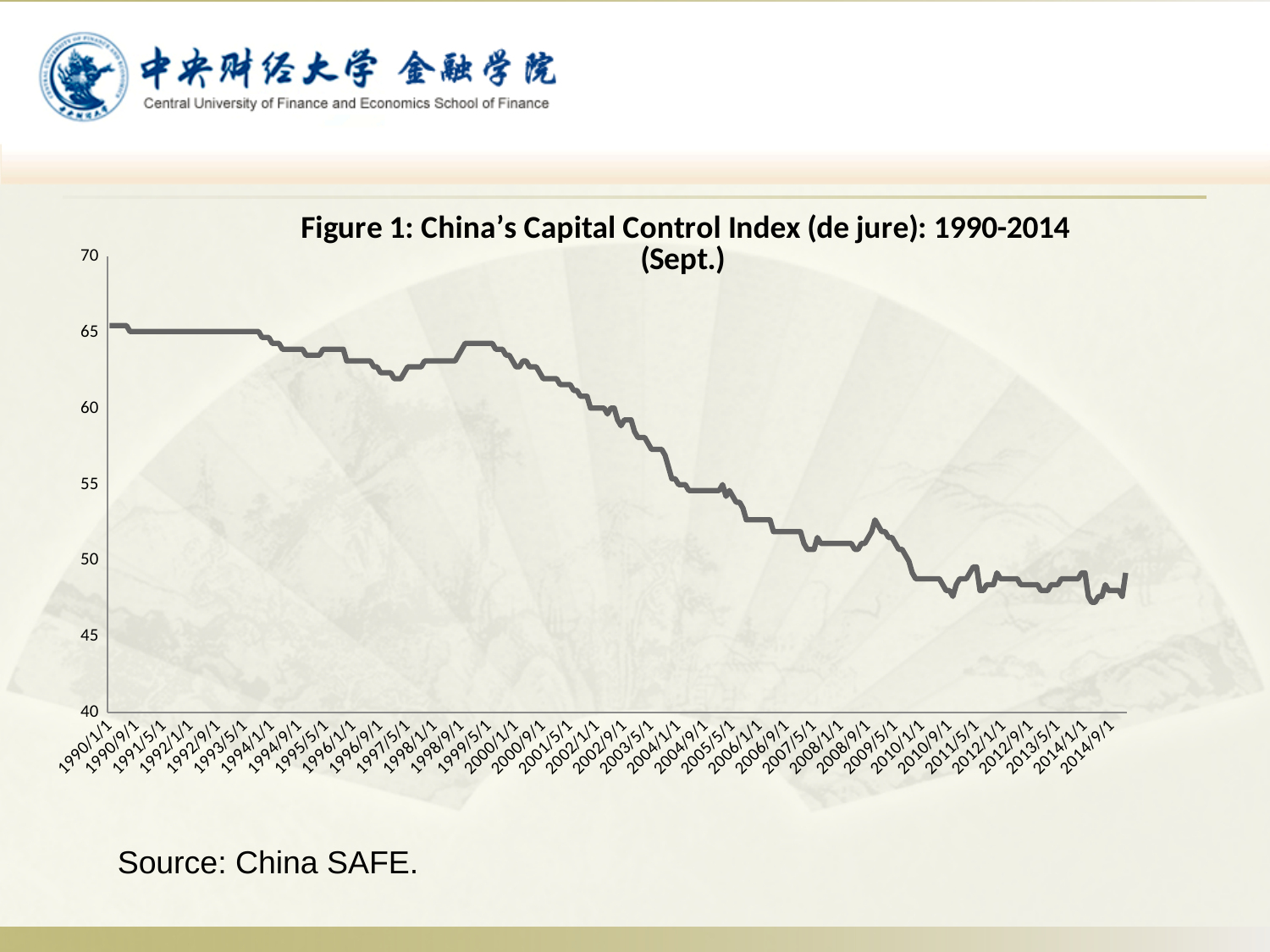

### Chart: Figure 1: China’s Capital Control Index (de jure): 1990-2014 (Sept.)

| Category | 平均分（大项加权） |
|---|---|
| 32874 | 65.45736434108527 |
| 32905 | 65.45736434108527 |
| 32933 | 65.45736434108527 |
| 32964 | 65.45736434108527 |
| 32994 | 65.45736434108527 |
| 33025 | 65.45736434108527 |
| 33055 | 65.06976744186046 |
| 33086 | 65.06976744186046 |
| 33117 | 65.06976744186046 |
| 33147 | 65.06976744186046 |
| 33178 | 65.06976744186046 |
| 33208 | 65.06976744186046 |
| 33239 | 65.06976744186046 |
| 33270 | 65.06976744186046 |
| 33298 | 65.06976744186046 |
| 33329 | 65.06976744186046 |
| 33359 | 65.06976744186046 |
| 33390 | 65.06976744186046 |
| 33420 | 65.06976744186046 |
| 33451 | 65.06976744186046 |
| 33482 | 65.06976744186046 |
| 33512 | 65.06976744186046 |
| 33543 | 65.06976744186046 |
| 33573 | 65.06976744186046 |
| 33604 | 65.06976744186046 |
| 33635 | 65.06976744186046 |
| 33664 | 65.06976744186046 |
| 33695 | 65.06976744186046 |
| 33725 | 65.06976744186046 |
| 33756 | 65.06976744186046 |
| 33786 | 65.06976744186046 |
| 33817 | 65.06976744186046 |
| 33848 | 65.06976744186046 |
| 33878 | 65.06976744186046 |
| 33909 | 65.06976744186046 |
| 33939 | 65.06976744186046 |
| 33970 | 65.06976744186046 |
| 34001 | 65.06976744186046 |
| 34029 | 65.06976744186046 |
| 34060 | 65.06976744186046 |
| 34090 | 65.06976744186046 |
| 34121 | 65.06976744186046 |
| 34151 | 65.06976744186046 |
| 34182 | 65.06976744186046 |
| 34213 | 65.06976744186046 |
| 34243 | 64.68217054263508 |
| 34274 | 64.68217054263508 |
| 34304 | 64.68217054263508 |
| 34335 | 64.29457364341103 |
| 34366 | 64.29457364341103 |
| 34394 | 64.29457364341103 |
| 34425 | 63.90697674418604 |
| 34455 | 63.90697674418604 |
| 34486 | 63.90697674418604 |
| 34516 | 63.90697674418604 |
| 34547 | 63.90697674418604 |
| 34578 | 63.90697674418604 |
| 34608 | 63.90697674418604 |
| 34639 | 63.5193798449614 |
| 34669 | 63.5193798449614 |
| 34700 | 63.519379844961406 |
| 34731 | 63.519379844961406 |
| 34759 | 63.519379844961406 |
| 34790 | 63.90697674418605 |
| 34820 | 63.90697674418605 |
| 34851 | 63.90697674418605 |
| 34881 | 63.90697674418605 |
| 34912 | 63.90697674418605 |
| 34943 | 63.90697674418605 |
| 34973 | 63.90697674418605 |
| 35004 | 63.13178294573644 |
| 35034 | 63.13178294573644 |
| 35065 | 63.13178294573644 |
| 35096 | 63.13178294573644 |
| 35125 | 63.13178294573644 |
| 35156 | 63.13178294573644 |
| 35186 | 63.13178294573644 |
| 35217 | 63.13178294573644 |
| 35247 | 62.74418604651163 |
| 35278 | 62.74418604651163 |
| 35309 | 62.35658914728656 |
| 35339 | 62.35658914728656 |
| 35370 | 62.35658914728656 |
| 35400 | 62.35658914728656 |
| 35431 | 61.96899224806221 |
| 35462 | 61.96899224806221 |
| 35490 | 61.96899224806221 |
| 35521 | 62.35658914728656 |
| 35551 | 62.74418604651164 |
| 35582 | 62.74418604651164 |
| 35612 | 62.74418604651164 |
| 35643 | 62.74418604651164 |
| 35674 | 62.74418604651164 |
| 35704 | 63.13178294573645 |
| 35735 | 63.13178294573645 |
| 35765 | 63.13178294573645 |
| 35796 | 63.13178294573645 |
| 35827 | 63.13178294573645 |
| 35855 | 63.13178294573645 |
| 35886 | 63.13178294573645 |
| 35916 | 63.13178294573645 |
| 35947 | 63.13178294573645 |
| 35977 | 63.13178294573645 |
| 36008 | 63.51937984496142 |
| 36039 | 63.90697674418606 |
| 36069 | 64.29457364341103 |
| 36100 | 64.29457364341103 |
| 36130 | 64.29457364341103 |
| 36161 | 64.29457364341103 |
| 36192 | 64.29457364341103 |
| 36220 | 64.29457364341103 |
| 36251 | 64.29457364341103 |
| 36281 | 64.29457364341103 |
| 36312 | 64.29457364341103 |
| 36342 | 63.90697674418606 |
| 36373 | 63.90697674418606 |
| 36404 | 63.90697674418606 |
| 36434 | 63.51937984496142 |
| 36465 | 63.51937984496142 |
| 36495 | 63.13178294573645 |
| 36526 | 62.744186046511615 |
| 36557 | 62.744186046511615 |
| 36586 | 63.131782945736425 |
| 36617 | 63.131782945736425 |
| 36647 | 62.744186046511615 |
| 36678 | 62.744186046511615 |
| 36708 | 62.744186046511615 |
| 36739 | 62.35658914728653 |
| 36770 | 61.968992248062186 |
| 36800 | 61.968992248062186 |
| 36831 | 61.968992248062186 |
| 36861 | 61.968992248062186 |
| 36892 | 61.96899224806219 |
| 36923 | 61.58139534883721 |
| 36951 | 61.58139534883721 |
| 36982 | 61.58139534883721 |
| 37012 | 61.58139534883721 |
| 37043 | 61.193798449612395 |
| 37073 | 61.193798449612395 |
| 37104 | 60.80620155038726 |
| 37135 | 60.80620155038726 |
| 37165 | 60.80620155038726 |
| 37196 | 60.03100775193781 |
| 37226 | 60.03100775193781 |
| 37257 | 60.03100775193781 |
| 37288 | 60.03100775193781 |
| 37316 | 60.03100775193781 |
| 37347 | 59.643410852713174 |
| 37377 | 60.03100775193781 |
| 37408 | 60.03100775193781 |
| 37438 | 59.25581395348837 |
| 37469 | 58.86821705426332 |
| 37500 | 59.25581395348837 |
| 37530 | 59.25581395348837 |
| 37561 | 59.25581395348837 |
| 37591 | 58.48062015503851 |
| 37622 | 58.09302325581395 |
| 37653 | 58.09302325581395 |
| 37681 | 58.09302325581395 |
| 37712 | 57.70542635658931 |
| 37742 | 57.317829457363786 |
| 37773 | 57.317829457363786 |
| 37803 | 57.317829457363786 |
| 37834 | 57.317829457363786 |
| 37865 | 56.93023255813953 |
| 37895 | 56.155038759689916 |
| 37926 | 55.37984496123992 |
| 37956 | 55.37984496123992 |
| 37987 | 54.992248062015506 |
| 38018 | 54.992248062015506 |
| 38047 | 54.992248062015506 |
| 38078 | 54.60465116279045 |
| 38108 | 54.60465116279045 |
| 38139 | 54.60465116279045 |
| 38169 | 54.60465116279045 |
| 38200 | 54.60465116279045 |
| 38231 | 54.60465116279045 |
| 38261 | 54.60465116279045 |
| 38292 | 54.60465116279045 |
| 38322 | 54.60465116279045 |
| 38353 | 54.604651162790425 |
| 38384 | 54.992248062015506 |
| 38412 | 54.21705426356589 |
| 38443 | 54.604651162790425 |
| 38473 | 54.21705426356589 |
| 38504 | 53.829457364341074 |
| 38534 | 53.829457364341074 |
| 38565 | 53.44186046511587 |
| 38596 | 52.66666666666636 |
| 38626 | 52.66666666666636 |
| 38657 | 52.66666666666636 |
| 38687 | 52.66666666666636 |
| 38718 | 52.66666666666637 |
| 38749 | 52.66666666666637 |
| 38777 | 52.66666666666637 |
| 38808 | 52.66666666666637 |
| 38838 | 51.891472868216994 |
| 38869 | 51.891472868216994 |
| 38899 | 51.891472868216994 |
| 38930 | 51.891472868216994 |
| 38961 | 51.891472868216994 |
| 38991 | 51.891472868216994 |
| 39022 | 51.891472868216994 |
| 39052 | 51.891472868216994 |
| 39083 | 51.891472868216994 |
| 39114 | 51.116279069767174 |
| 39142 | 50.72868217054265 |
| 39173 | 50.72868217054265 |
| 39203 | 50.72868217054265 |
| 39234 | 51.503875968992254 |
| 39264 | 51.116279069767174 |
| 39295 | 51.116279069767174 |
| 39326 | 51.116279069767174 |
| 39356 | 51.116279069767174 |
| 39387 | 51.116279069767174 |
| 39417 | 51.116279069767174 |
| 39448 | 51.116279069767174 |
| 39479 | 51.116279069767174 |
| 39508 | 51.116279069767174 |
| 39539 | 51.116279069767174 |
| 39569 | 50.72868217054265 |
| 39600 | 50.72868217054265 |
| 39630 | 51.116279069767174 |
| 39661 | 51.116279069767174 |
| 39692 | 51.503875968992254 |
| 39722 | 51.891472868216994 |
| 39753 | 52.66666666666639 |
| 39783 | 52.279069767441875 |
| 39814 | 51.891472868216994 |
| 39845 | 51.891472868216994 |
| 39873 | 51.503875968992254 |
| 39904 | 51.503875968992254 |
| 39934 | 51.11627906976717 |
| 39965 | 50.72868217054264 |
| 39995 | 50.72868217054264 |
| 40026 | 50.34108527131744 |
| 40057 | 49.953488372092835 |
| 40087 | 49.178294573643065 |
| 40118 | 48.790697674418595 |
| 40148 | 48.790697674418595 |
| 40179 | 48.790697674418595 |
| 40210 | 48.790697674418595 |
| 40238 | 48.790697674418595 |
| 40269 | 48.790697674418595 |
| 40299 | 48.790697674418595 |
| 40330 | 48.790697674418595 |
| 40360 | 48.4031007751938 |
| 40391 | 48.01550387596899 |
| 40422 | 48.01550387596899 |
| 40452 | 47.627906976744185 |
| 40483 | 48.4031007751938 |
| 40513 | 48.790697674418595 |
| 40544 | 48.790697674418595 |
| 40575 | 48.790697674418595 |
| 40603 | 49.178294573643065 |
| 40634 | 49.565891472868195 |
| 40664 | 49.565891472868195 |
| 40695 | 48.01550387596899 |
| 40725 | 48.01550387596899 |
| 40756 | 48.4031007751938 |
| 40787 | 48.4031007751938 |
| 40817 | 48.4031007751938 |
| 40848 | 49.178294573643065 |
| 40878 | 48.790697674418595 |
| 40909 | 48.790697674418595 |
| 40940 | 48.790697674418595 |
| 40969 | 48.790697674418595 |
| 41000 | 48.790697674418595 |
| 41030 | 48.790697674418595 |
| 41061 | 48.4031007751938 |
| 41091 | 48.4031007751938 |
| 41122 | 48.4031007751938 |
| 41153 | 48.4031007751938 |
| 41183 | 48.4031007751938 |
| 41214 | 48.4031007751938 |
| 41244 | 48.01550387596899 |
| 41275 | 48.015503875969 |
| 41306 | 48.015503875969 |
| 41334 | 48.4031007751938 |
| 41365 | 48.4031007751938 |
| 41395 | 48.4031007751938 |
| 41426 | 48.790697674418595 |
| 41456 | 48.790697674418595 |
| 41487 | 48.790697674418595 |
| 41518 | 48.790697674418595 |
| 41548 | 48.790697674418595 |
| 41579 | 48.790697674418595 |
| 41609 | 49.178294573643065 |
| 41640 | 49.178294573643065 |
| 41671 | 47.62790697674419 |
| 41699 | 47.24031007751939 |
| 41730 | 47.24031007751939 |
| 41760 | 47.62790697674419 |
| 41791 | 47.62790697674419 |
| 41821 | 48.403100775193806 |
| 41852 | 48.015503875969 |
| 41883 | 48.015503875969 |
| 41913 | 48.015503875969 |
| 41944 | 48.015503875969 |
| 41974 | 47.62790697674419 |
| 42005 | 49.17829457364308 |
Source: China SAFE.